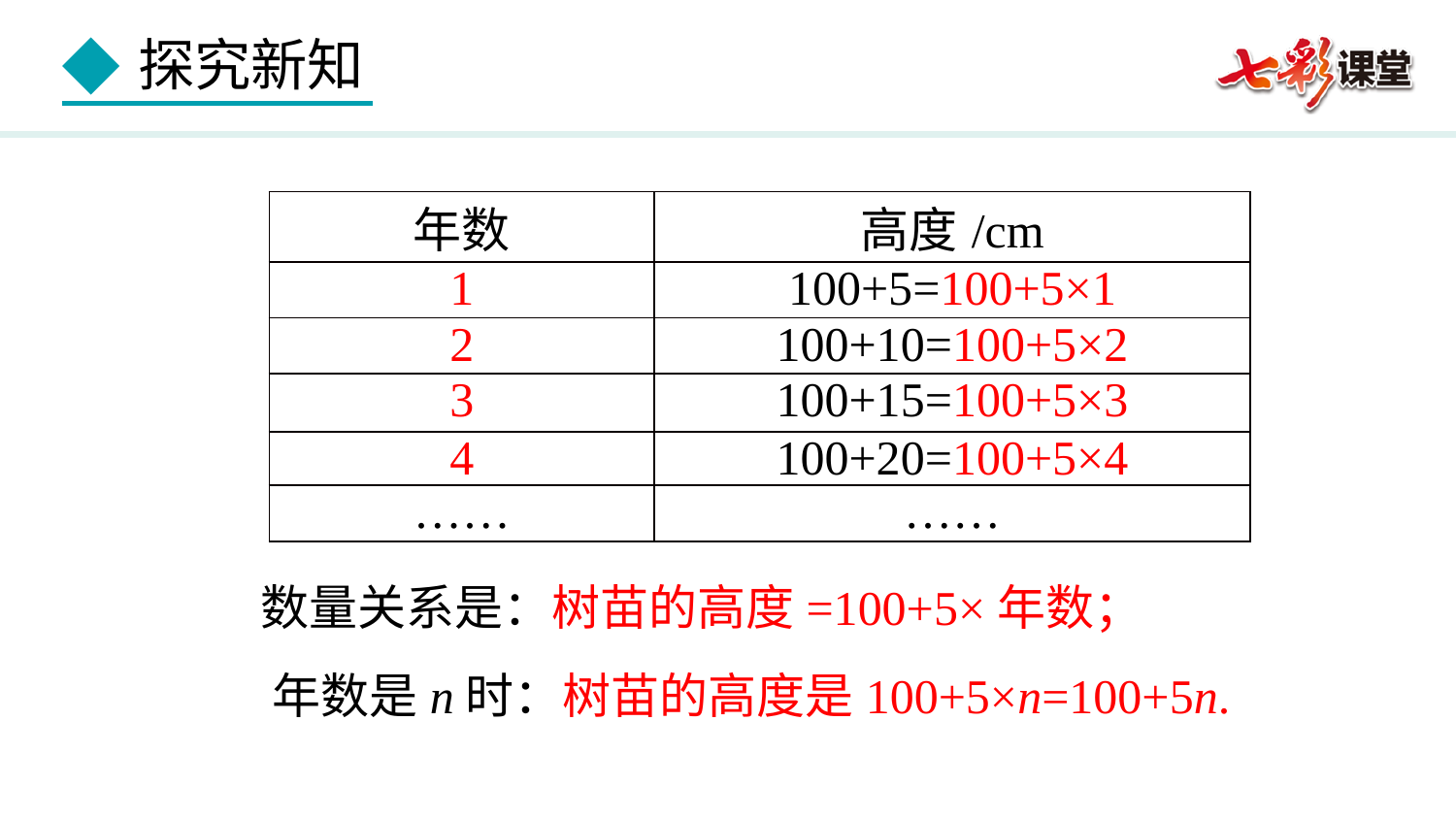

| 年数 | 高度/cm |
| --- | --- |
| 1 | 100+5=100+5×1 |
| 2 | 100+10=100+5×2 |
| 3 | 100+15=100+5×3 |
| 4 | 100+20=100+5×4 |
| …… | …… |
数量关系是：树苗的高度=100+5×年数；
年数是n时：树苗的高度是100+5×n=100+5n.